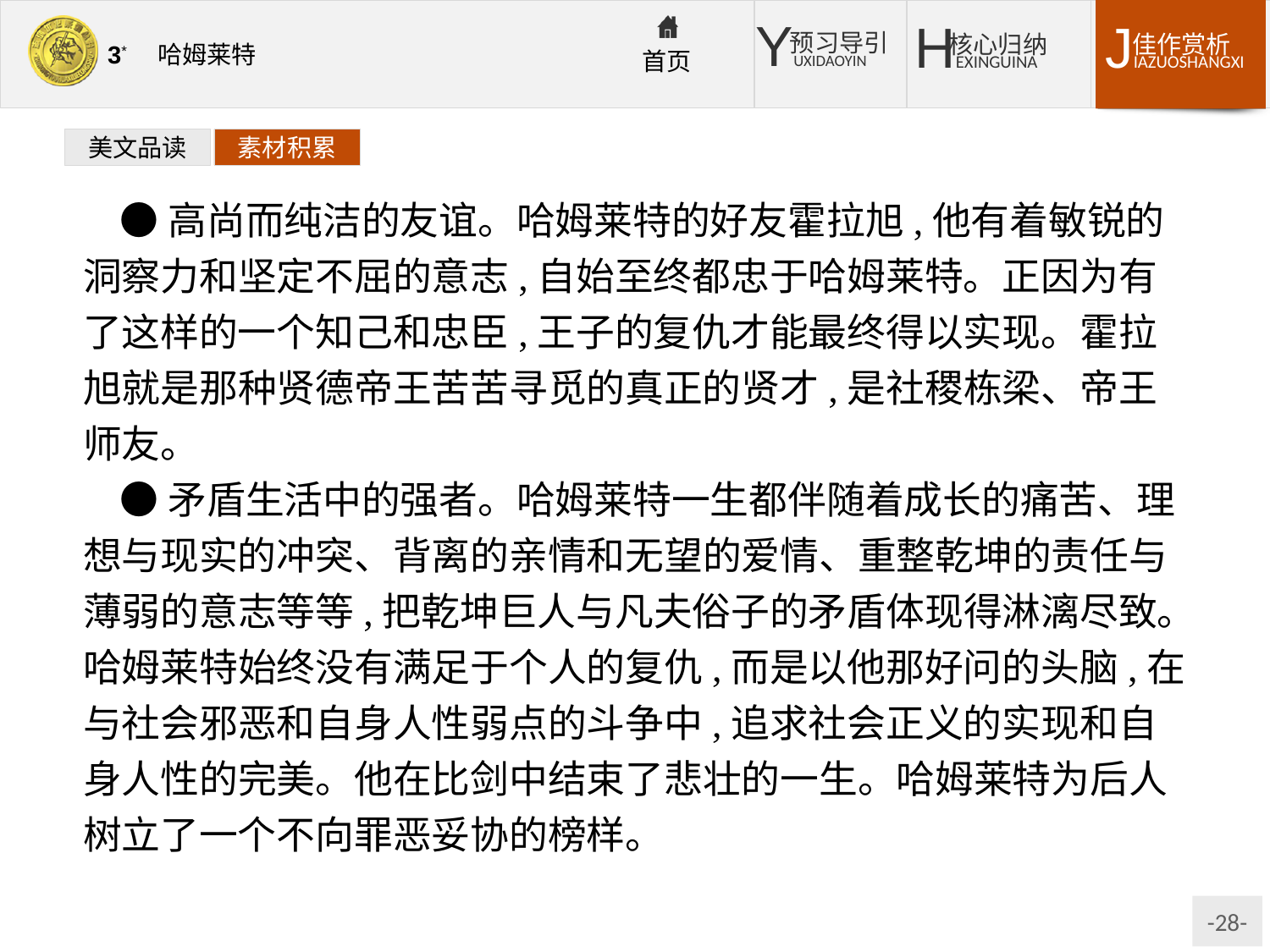

美文品读
素材积累
●高尚而纯洁的友谊。哈姆莱特的好友霍拉旭,他有着敏锐的洞察力和坚定不屈的意志,自始至终都忠于哈姆莱特。正因为有了这样的一个知己和忠臣,王子的复仇才能最终得以实现。霍拉旭就是那种贤德帝王苦苦寻觅的真正的贤才,是社稷栋梁、帝王师友。
●矛盾生活中的强者。哈姆莱特一生都伴随着成长的痛苦、理想与现实的冲突、背离的亲情和无望的爱情、重整乾坤的责任与薄弱的意志等等,把乾坤巨人与凡夫俗子的矛盾体现得淋漓尽致。哈姆莱特始终没有满足于个人的复仇,而是以他那好问的头脑,在与社会邪恶和自身人性弱点的斗争中,追求社会正义的实现和自身人性的完美。他在比剑中结束了悲壮的一生。哈姆莱特为后人树立了一个不向罪恶妥协的榜样。